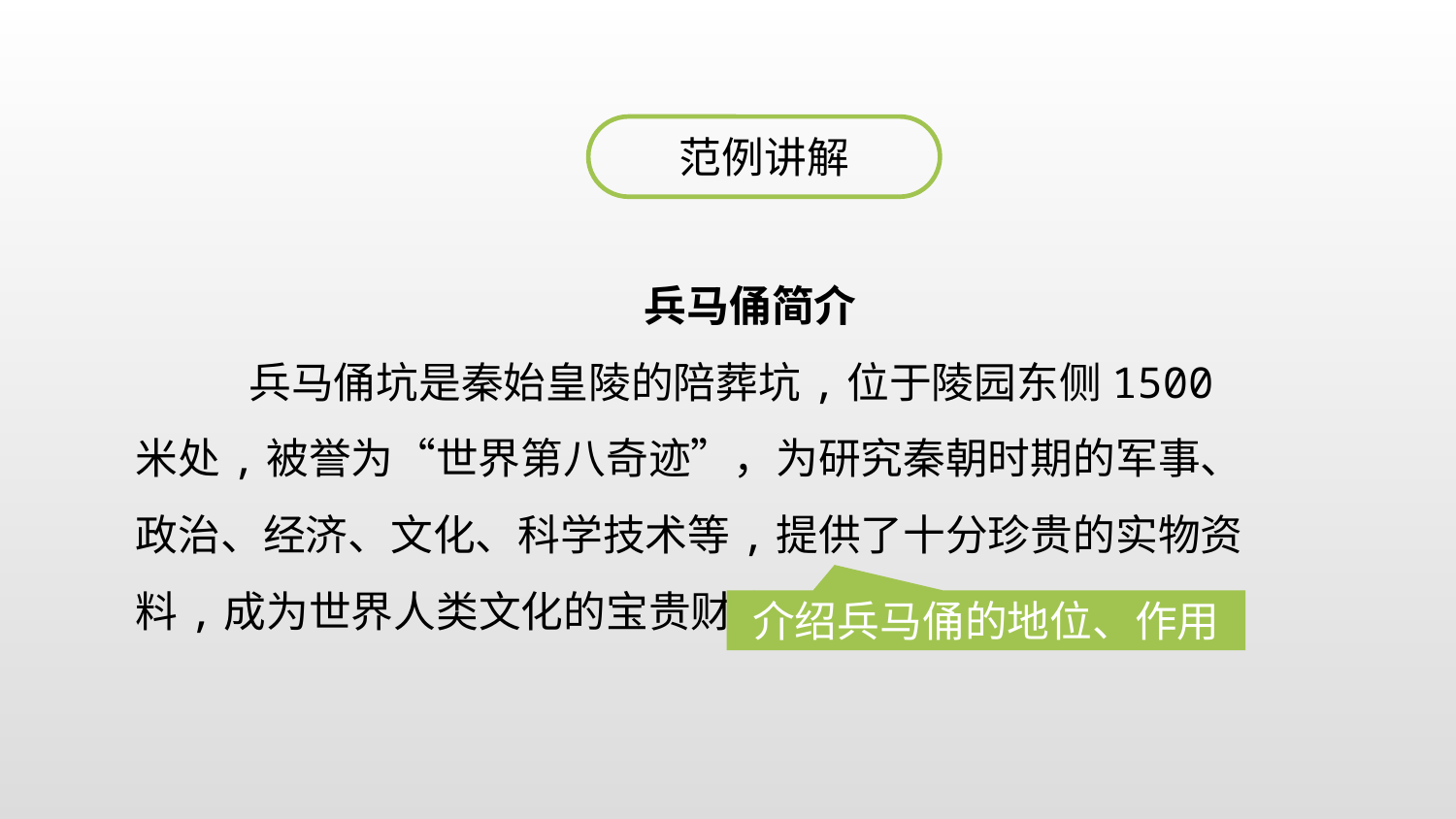

范例讲解
兵马俑简介
兵马俑坑是秦始皇陵的陪葬坑,位于陵园东侧1500米处,被誉为“世界第八奇迹”，为研究秦朝时期的军事、政治、经济、文化、科学技术等,提供了十分珍贵的实物资料,成为世界人类文化的宝贵财富。

介绍兵马俑的地位、作用